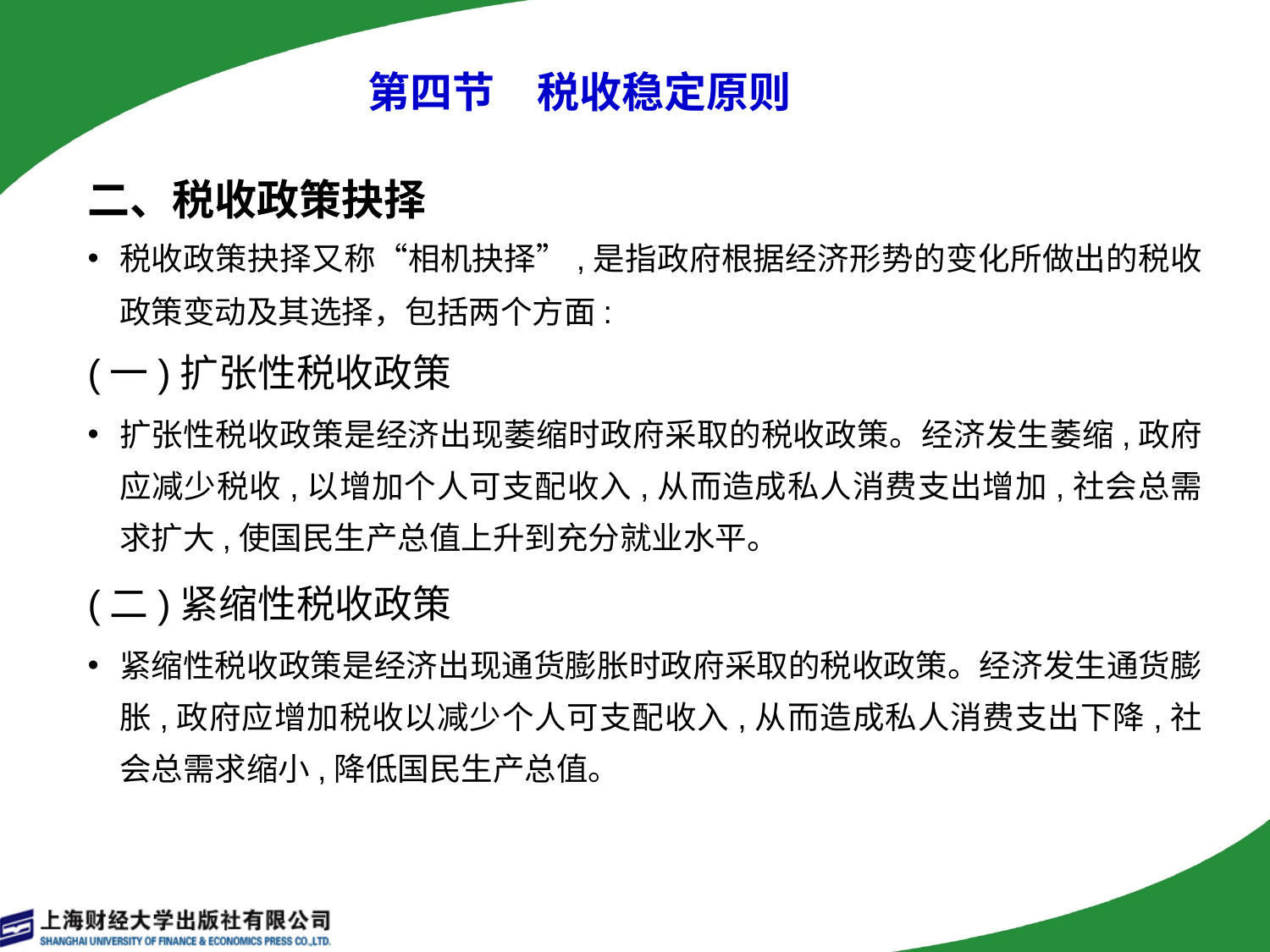

# 第四节　税收稳定原则
二、税收政策抉择
税收政策抉择又称“相机抉择”,是指政府根据经济形势的变化所做出的税收政策变动及其选择，包括两个方面:
(一)扩张性税收政策
扩张性税收政策是经济出现萎缩时政府采取的税收政策。经济发生萎缩,政府应减少税收,以增加个人可支配收入,从而造成私人消费支出增加,社会总需求扩大,使国民生产总值上升到充分就业水平。
(二)紧缩性税收政策
紧缩性税收政策是经济出现通货膨胀时政府采取的税收政策。经济发生通货膨胀,政府应增加税收以减少个人可支配收入,从而造成私人消费支出下降,社会总需求缩小,降低国民生产总值。